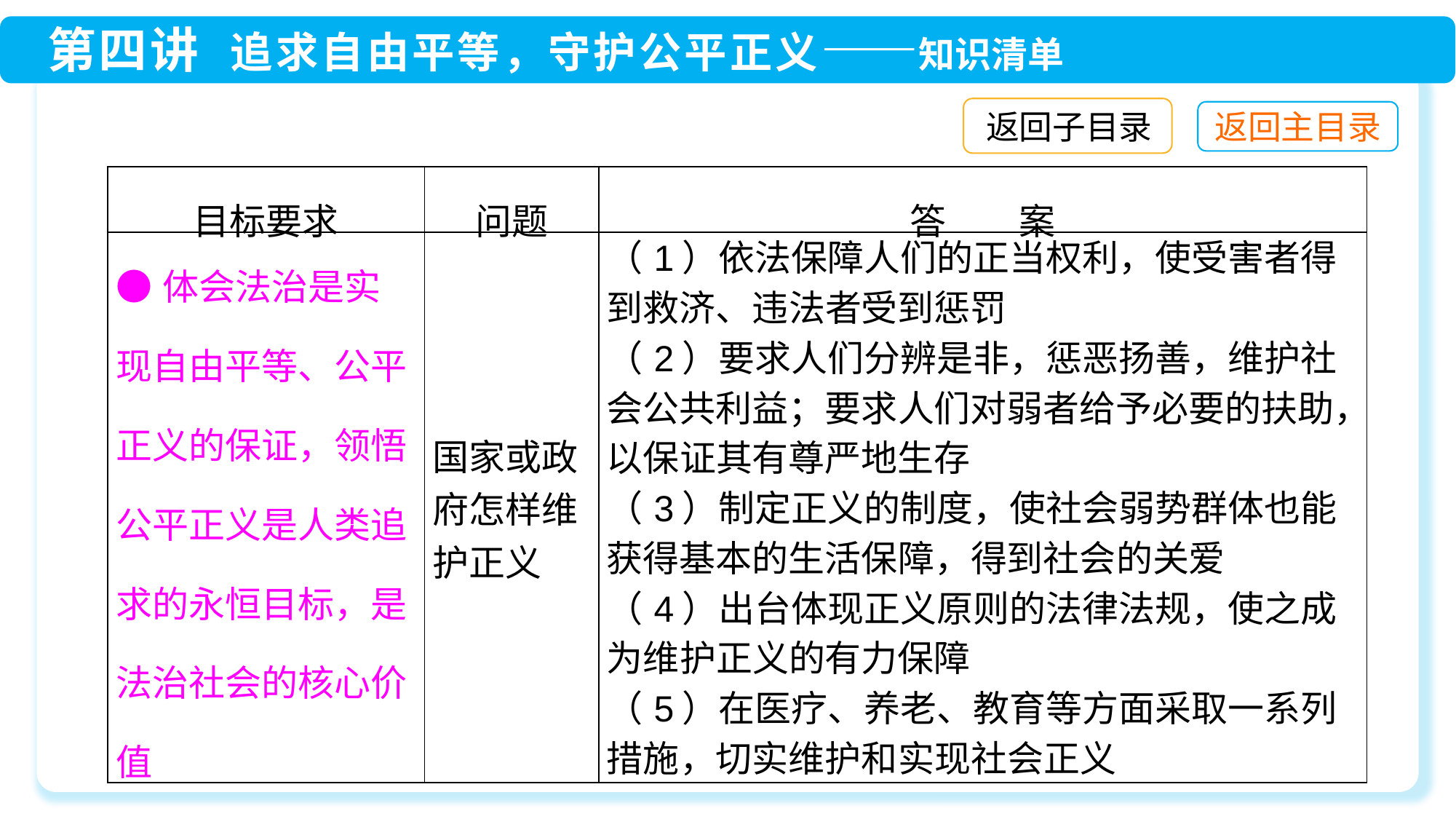

返回子目录
| 目标要求 | 问题 | 答　　案 |
| --- | --- | --- |
| ●体会法治是实现自由平等、公平正义的保证，领悟公平正义是人类追求的永恒目标，是法治社会的核心价值 | 国家或政府怎样维护正义 | （1）依法保障人们的正当权利，使受害者得到救济、违法者受到惩罚 （2）要求人们分辨是非，惩恶扬善，维护社会公共利益；要求人们对弱者给予必要的扶助，以保证其有尊严地生存 （3）制定正义的制度，使社会弱势群体也能获得基本的生活保障，得到社会的关爱 （4）出台体现正义原则的法律法规，使之成为维护正义的有力保障 （5）在医疗、养老、教育等方面采取一系列措施，切实维护和实现社会正义 |